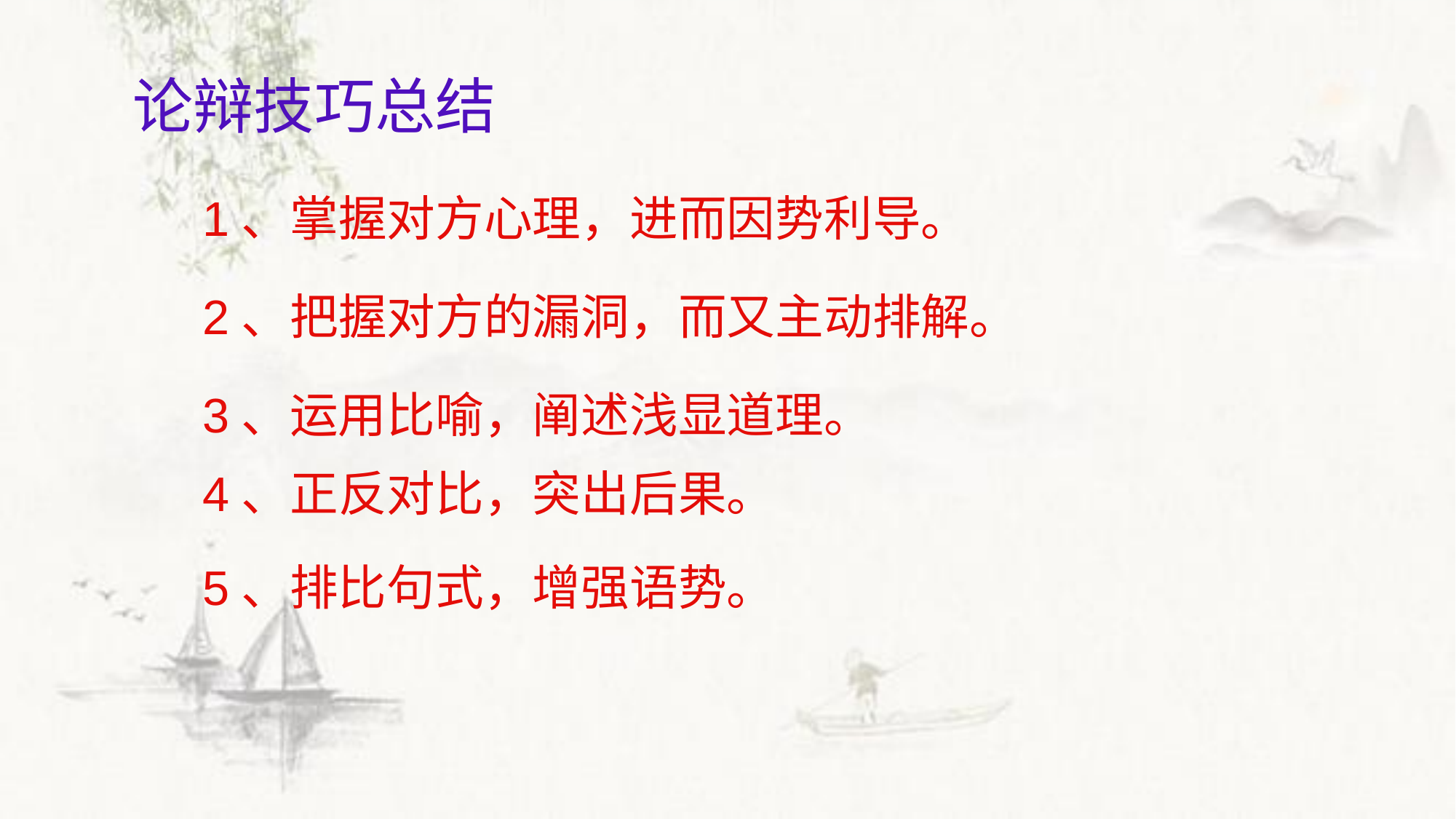

论辩技巧总结
1、掌握对方心理，进而因势利导。
2、把握对方的漏洞，而又主动排解。
3、运用比喻，阐述浅显道理。
4、正反对比，突出后果。
5、排比句式，增强语势。